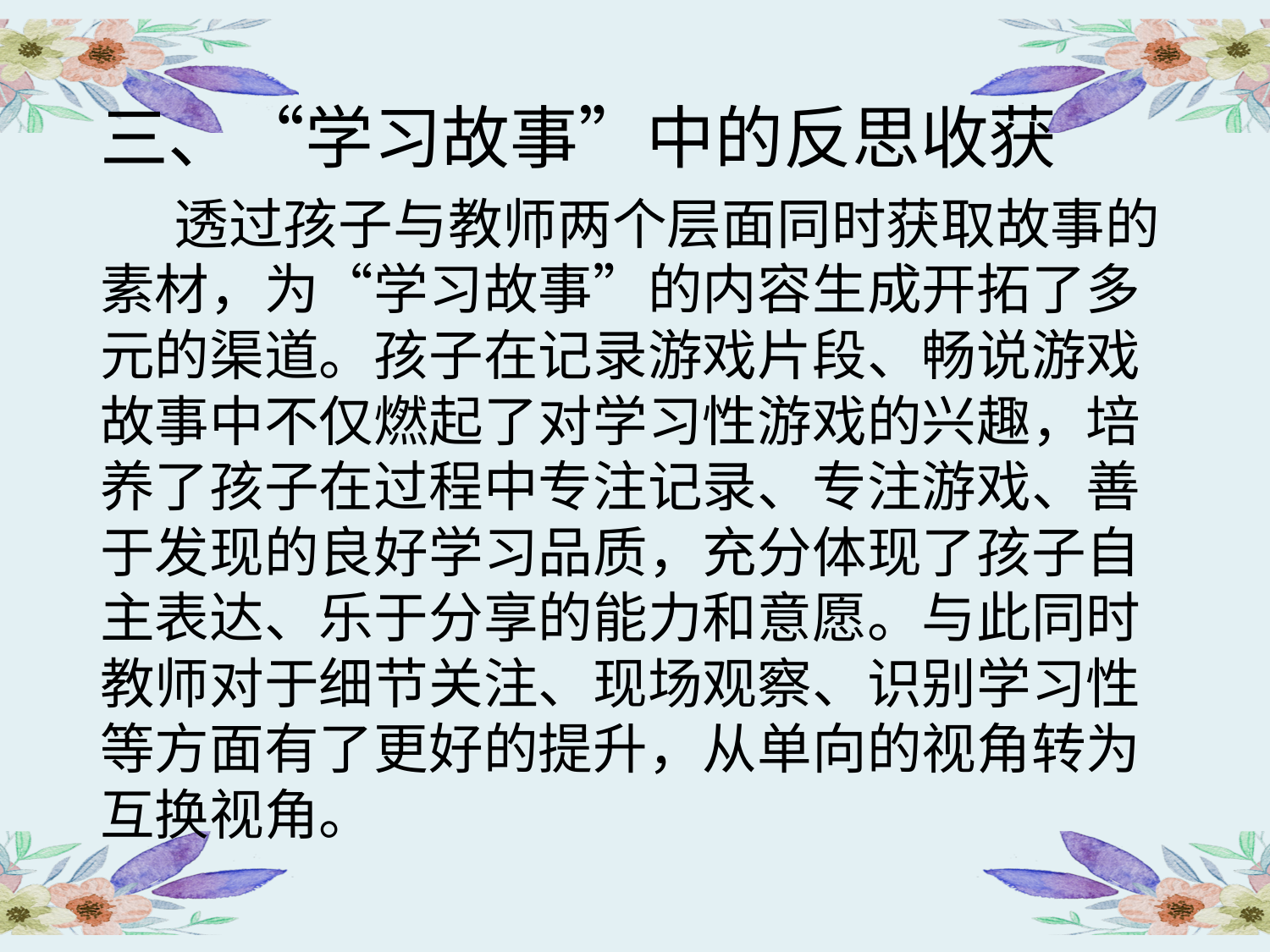

三、“学习故事”中的反思收获
     透过孩子与教师两个层面同时获取故事的素材，为“学习故事”的内容生成开拓了多元的渠道。孩子在记录游戏片段、畅说游戏故事中不仅燃起了对学习性游戏的兴趣，培养了孩子在过程中专注记录、专注游戏、善于发现的良好学习品质，充分体现了孩子自主表达、乐于分享的能力和意愿。与此同时教师对于细节关注、现场观察、识别学习性等方面有了更好的提升，从单向的视角转为互换视角。